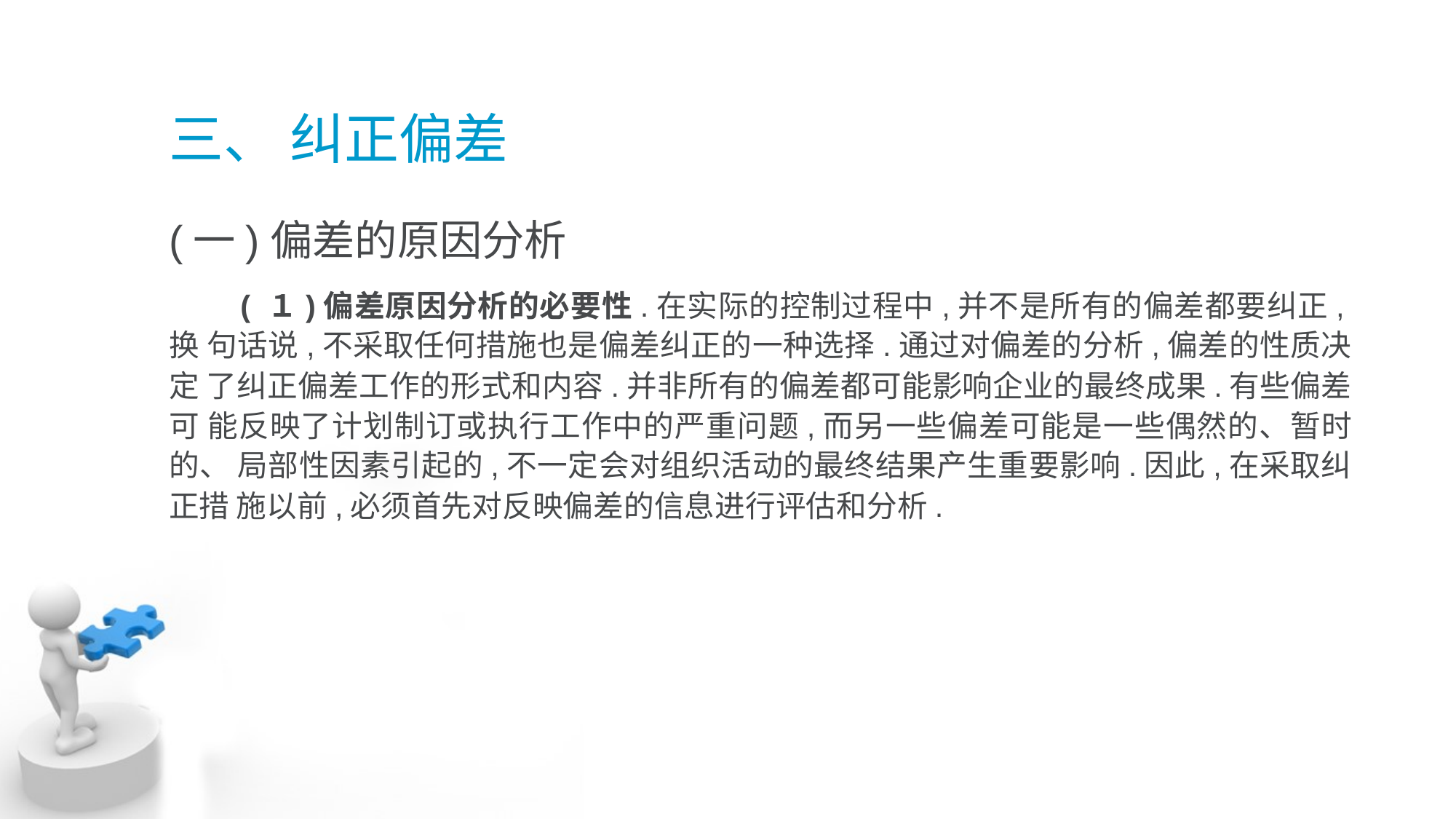

# 三、 纠正偏差
(一)偏差的原因分析
        ( １)偏差原因分析的必要性.在实际的控制过程中,并不是所有的偏差都要纠正,换 句话说,不采取任何措施也是偏差纠正的一种选择.通过对偏差的分析,偏差的性质决定 了纠正偏差工作的形式和内容.并非所有的偏差都可能影响企业的最终成果.有些偏差可 能反映了计划制订或执行工作中的严重问题,而另一些偏差可能是一些偶然的、暂时的、 局部性因素引起的,不一定会对组织活动的最终结果产生重要影响.因此,在采取纠正措 施以前,必须首先对反映偏差的信息进行评估和分析.